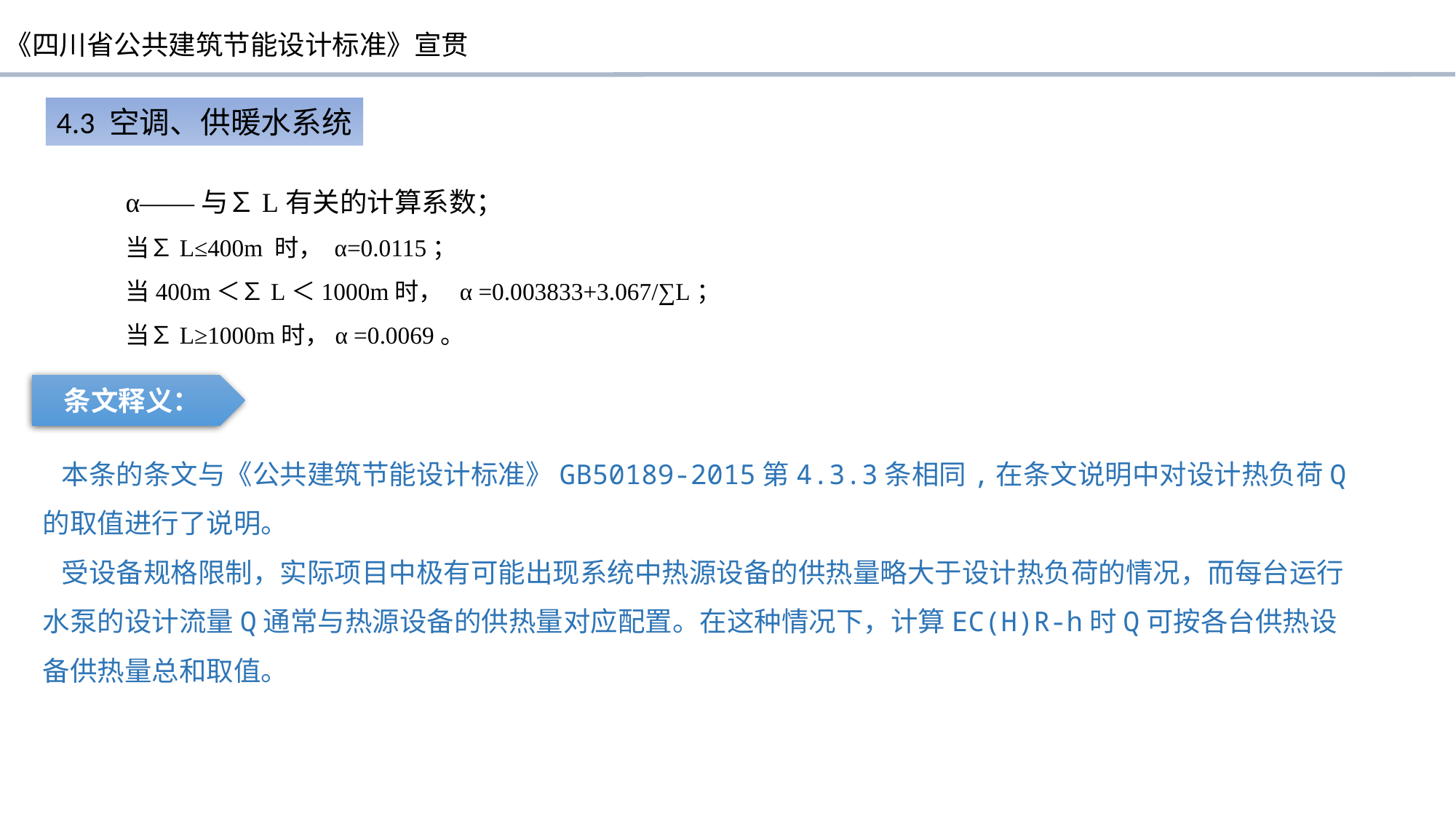

4.3 空调、供暖水系统
α——与∑L有关的计算系数；
当∑L≤400m 时， α=0.0115；
当400m＜∑L＜1000m时，  α =0.003833+3.067/∑L；
当∑L≥1000m时，α =0.0069。

条文释义：
  本条的条文与《公共建筑节能设计标准》GB50189-2015第4.3.3条相同,在条文说明中对设计热负荷Q的取值进行了说明。
  受设备规格限制，实际项目中极有可能出现系统中热源设备的供热量略大于设计热负荷的情况，而每台运行水泵的设计流量Q通常与热源设备的供热量对应配置。在这种情况下，计算EC(H)R-h时Q可按各台供热设备供热量总和取值。